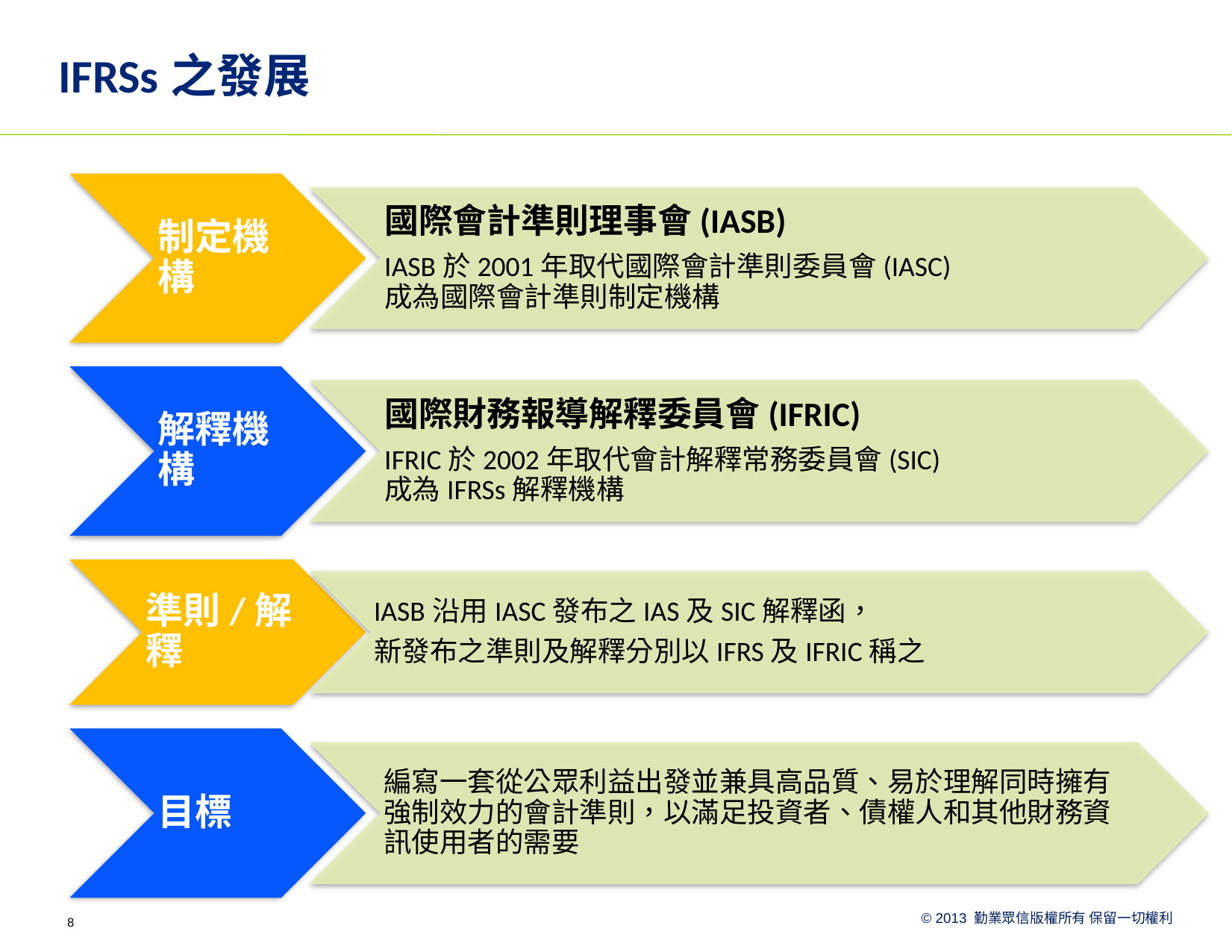

# IFRSs之發展
制定機構
國際會計準則理事會(IASB)
IASB於2001年取代國際會計準則委員會(IASC)
成為國際會計準則制定機構
解釋機構
國際財務報導解釋委員會(IFRIC)
IFRIC於2002年取代會計解釋常務委員會(SIC)
成為IFRSs解釋機構
準則/解釋
IASB沿用IASC發布之IAS及SIC解釋函，
新發布之準則及解釋分別以IFRS及IFRIC稱之
目標
編寫一套從公眾利益出發並兼具高品質、易於理解同時擁有強制效力的會計準則，以滿足投資者、債權人和其他財務資訊使用者的需要
8